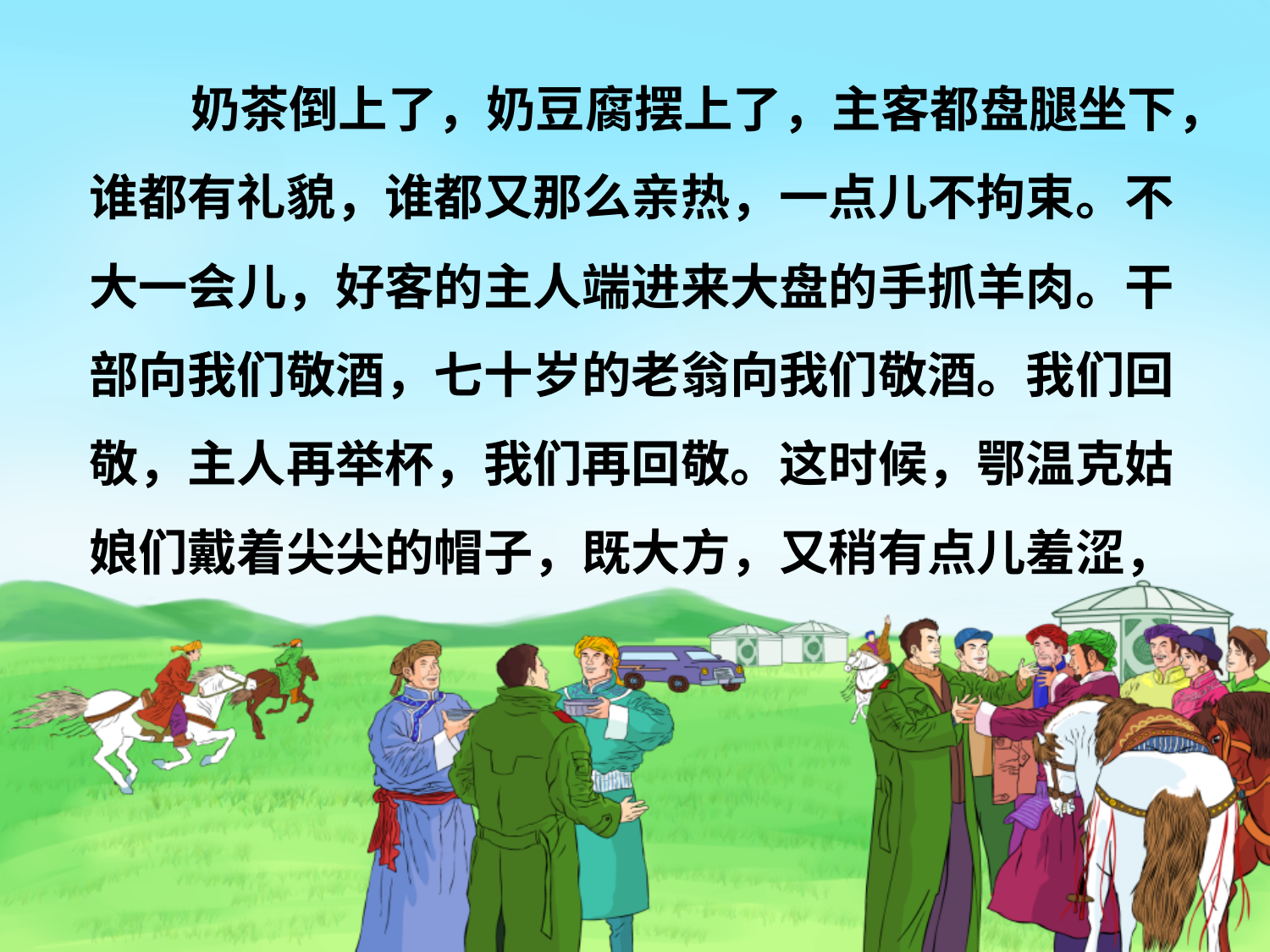

奶茶倒上了，奶豆腐摆上了，主客都盘腿坐下，谁都有礼貌，谁都又那么亲热，一点儿不拘束。不
大一会儿，好客的主人端进来大盘的手抓羊肉。干
部向我们敬酒，七十岁的老翁向我们敬酒。我们回
敬，主人再举杯，我们再回敬。这时候，鄂温克姑
娘们戴着尖尖的帽子，既大方，又稍有点儿羞涩，